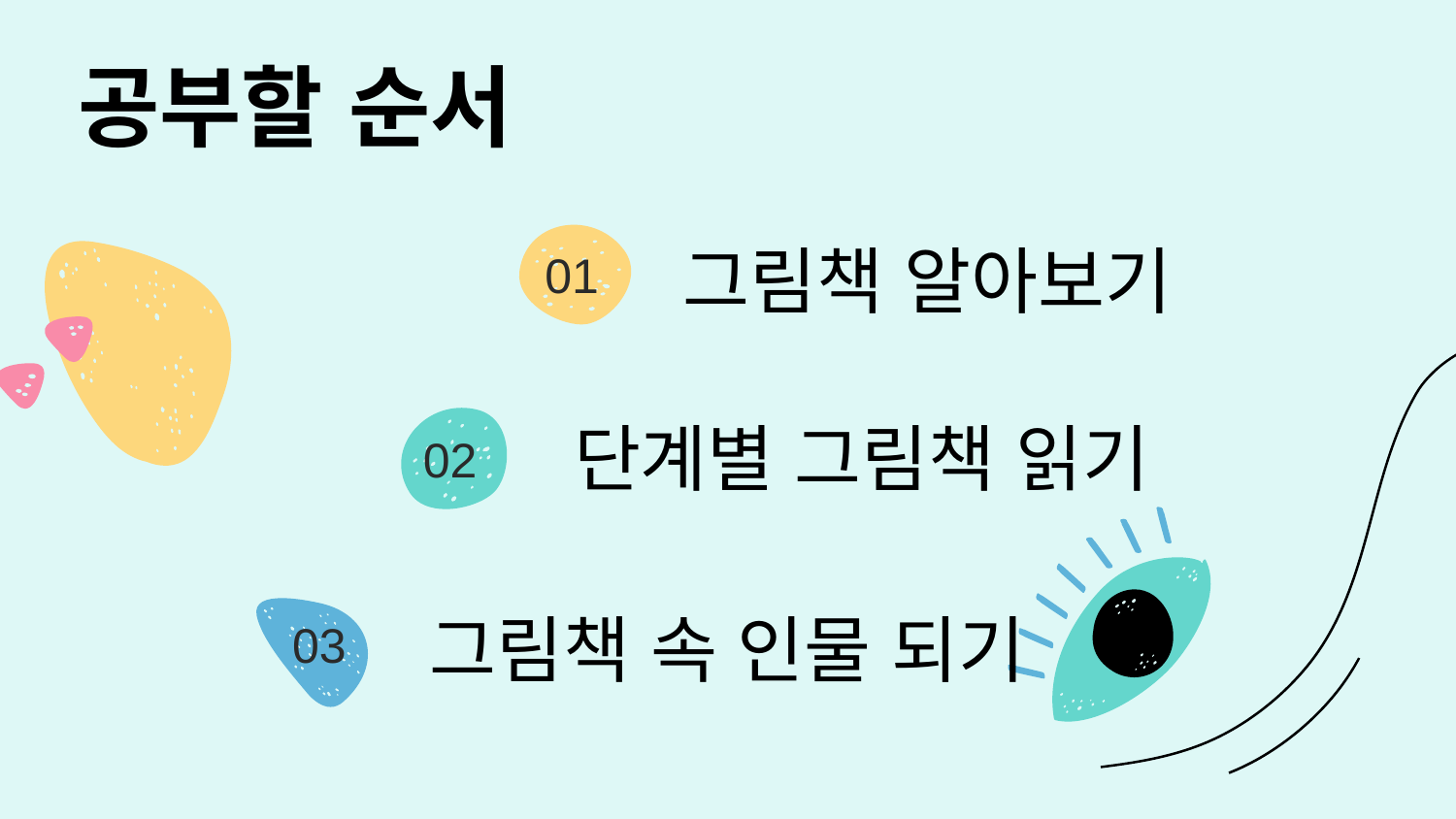

공부할 순서

그림책 알아보기
# 01
단계별 그림책 읽기

02
그림책 속 인물 되기
03